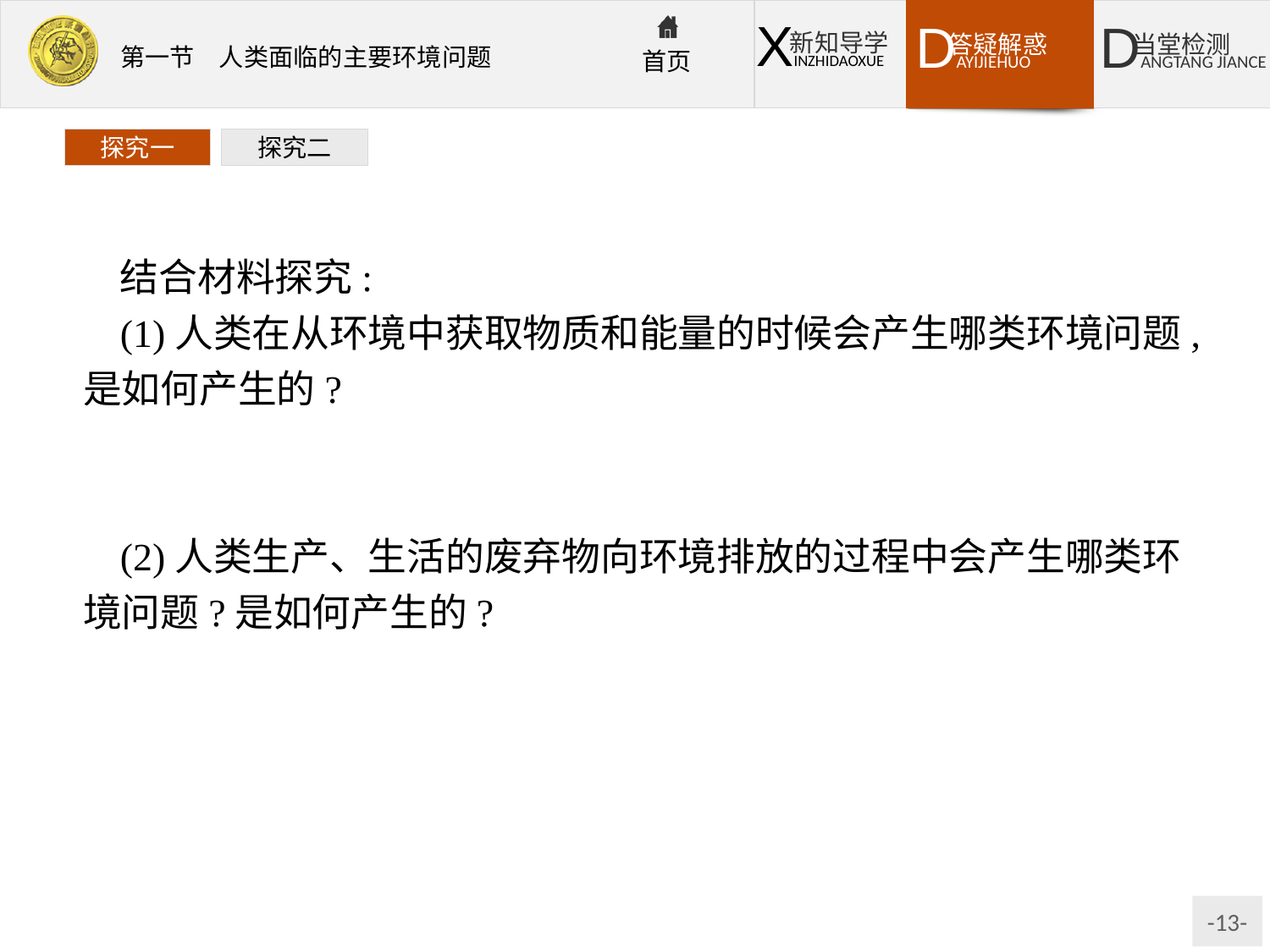

探究一
探究二
结合材料探究:
(1)人类在从环境中获取物质和能量的时候会产生哪类环境问题,是如何产生的?
提示如果人类利用资源的速度超过资源及其替代品的再生速度时,会产生生态破坏、自然资源衰竭等环境问题。
(2)人类生产、生活的废弃物向环境排放的过程中会产生哪类环境问题?是如何产生的?
提示环境污染。人类在向环境排放废弃物时,如果超过环境的自净能力会产生环境污染问题。